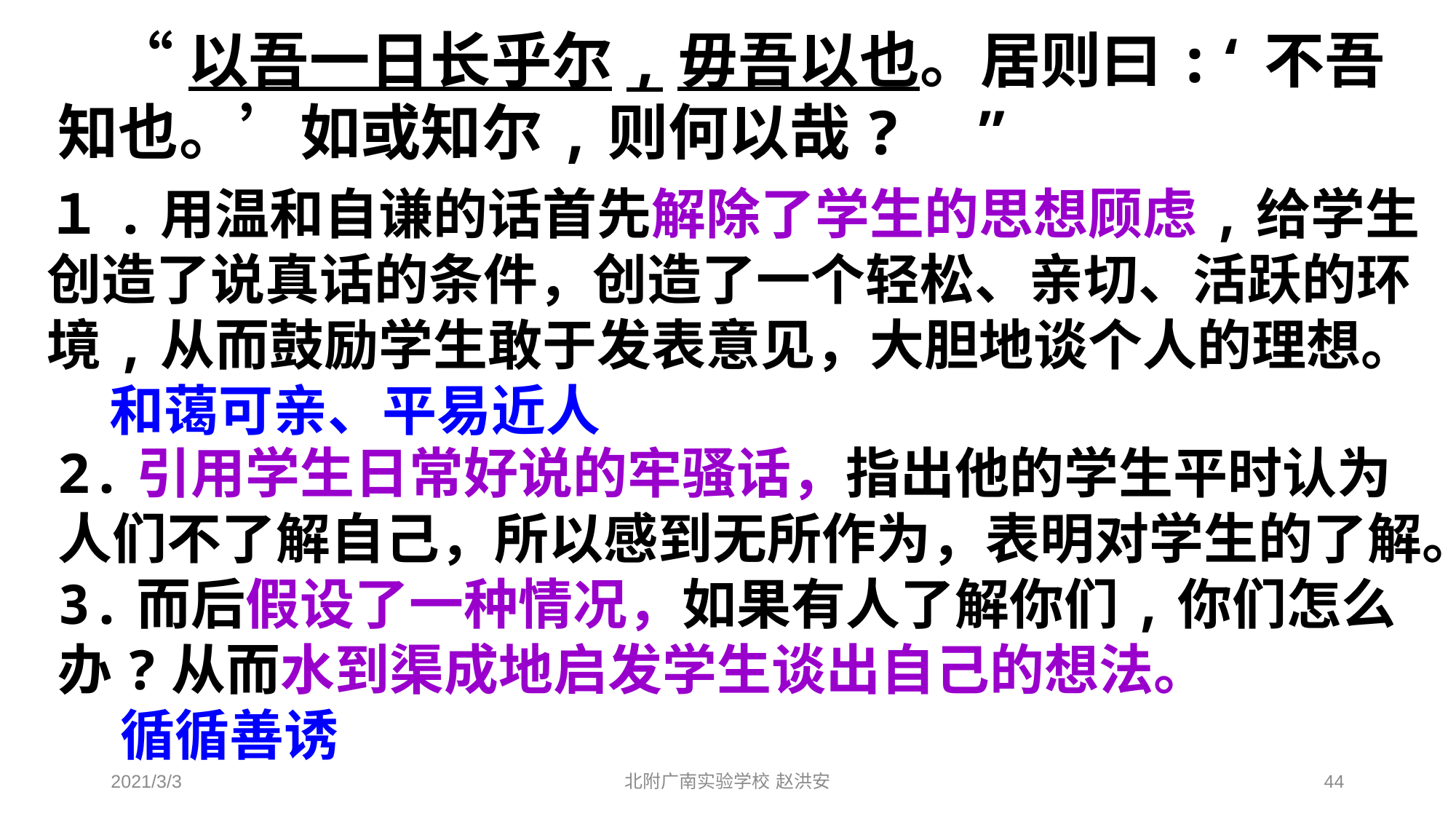

“以吾一日长乎尔,毋吾以也。居则曰:‘不吾知也。’如或知尔,则何以哉?  ”
１.用温和自谦的话首先解除了学生的思想顾虑,给学生创造了说真话的条件，创造了一个轻松、亲切、活跃的环境,从而鼓励学生敢于发表意见，大胆地谈个人的理想。
    和蔼可亲、平易近人
2.引用学生日常好说的牢骚话，指出他的学生平时认为人们不了解自己，所以感到无所作为，表明对学生的了解。
3.而后假设了一种情况，如果有人了解你们,你们怎么办?从而水到渠成地启发学生谈出自己的想法。
    循循善诱
2021/3/3
北附广南实验学校 赵洪安
44